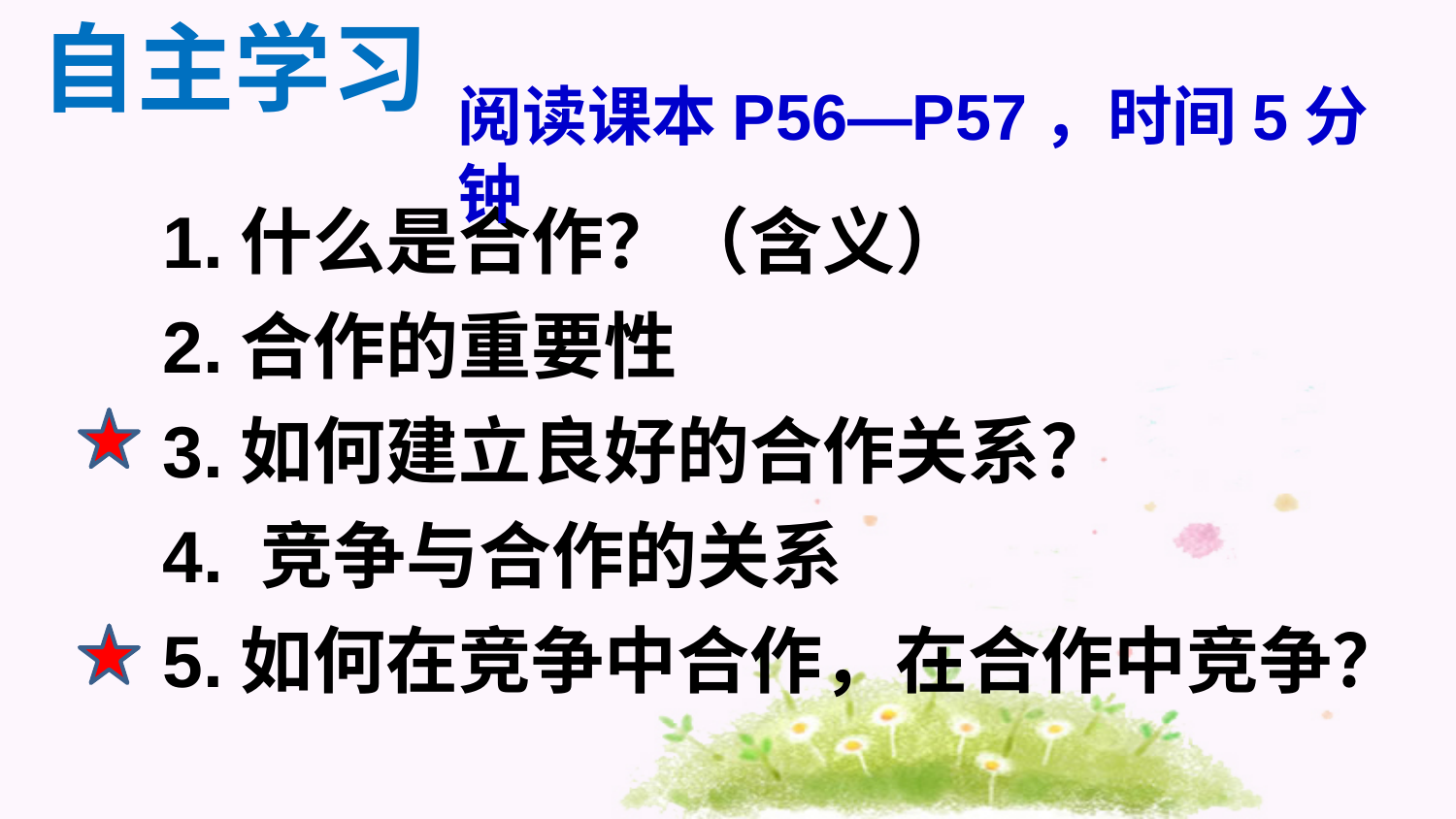

自主学习
阅读课本P56—P57，时间5分钟
1.什么是合作？（含义）
2.合作的重要性
3.如何建立良好的合作关系？
4. 竞争与合作的关系
5.如何在竞争中合作，在合作中竞争？